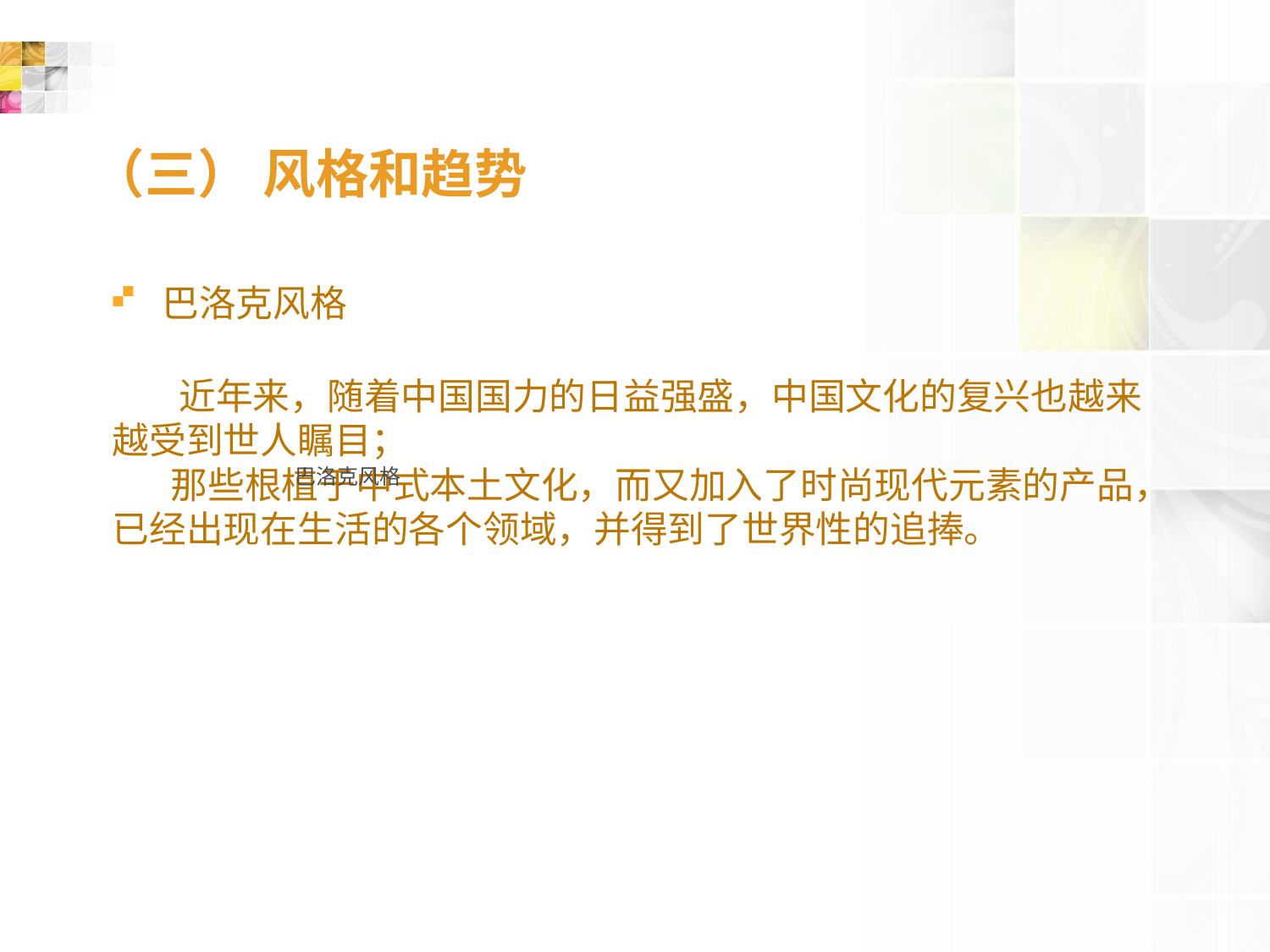

# （三） 风格和趋势
巴洛克风格

       近年来，随着中国国力的日益强盛，中国文化的复兴也越来越受到世人瞩目；
      那些根植于中式本土文化，而又加入了时尚现代元素的产品，已经出现在生活的各个领域，并得到了世界性的追捧。
巴洛克风格